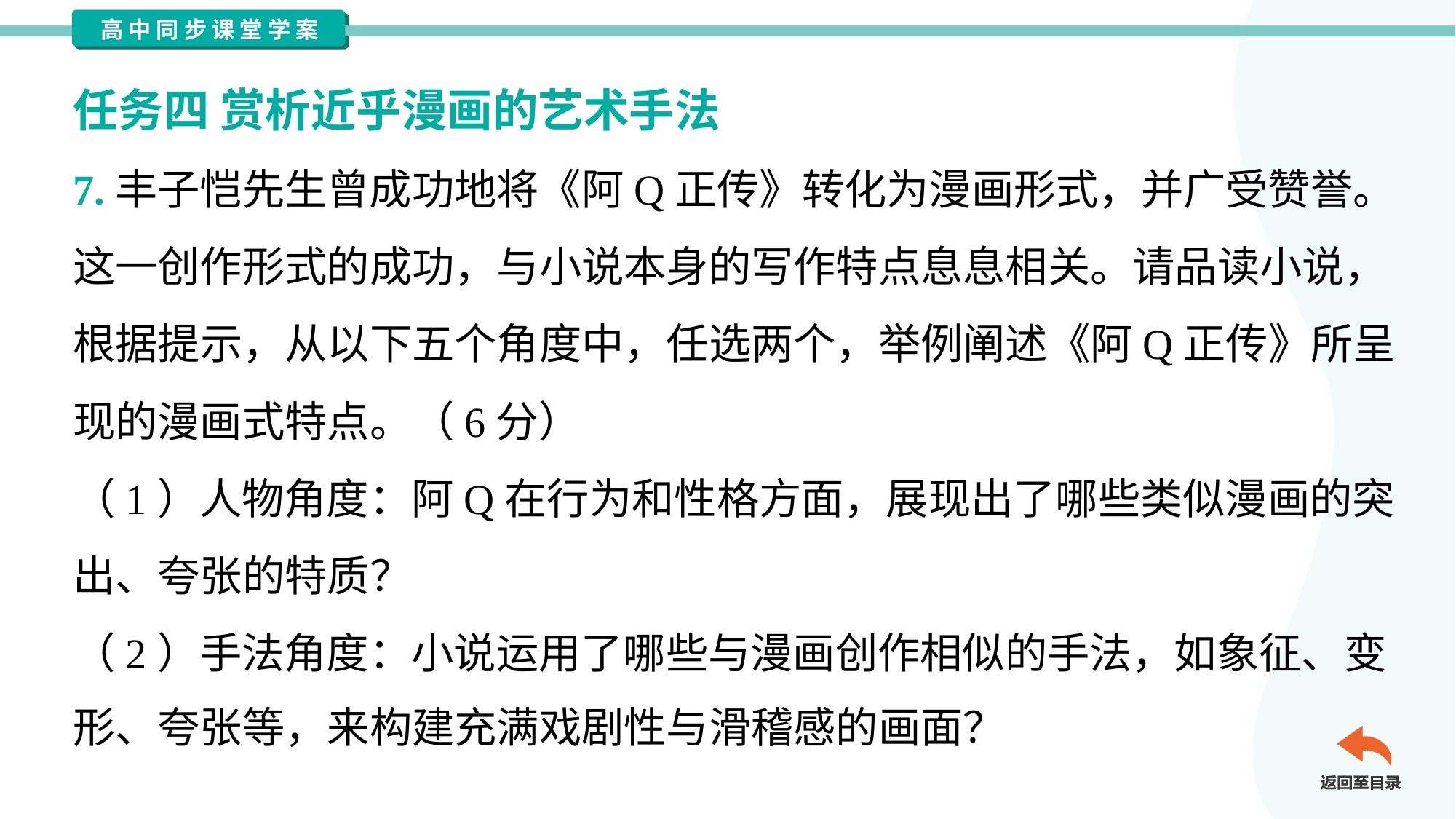

任务四 赏析近乎漫画的艺术手法
7.丰子恺先生曾成功地将《阿Q正传》转化为漫画形式，并广受赞誉。
这一创作形式的成功，与小说本身的写作特点息息相关。请品读小说，
根据提示，从以下五个角度中，任选两个，举例阐述《阿Q正传》所呈
现的漫画式特点。（6分）
（1）人物角度：阿Q在行为和性格方面，展现出了哪些类似漫画的突
出、夸张的特质？
（2）手法角度：小说运用了哪些与漫画创作相似的手法，如象征、变
形、夸张等，来构建充满戏剧性与滑稽感的画面？